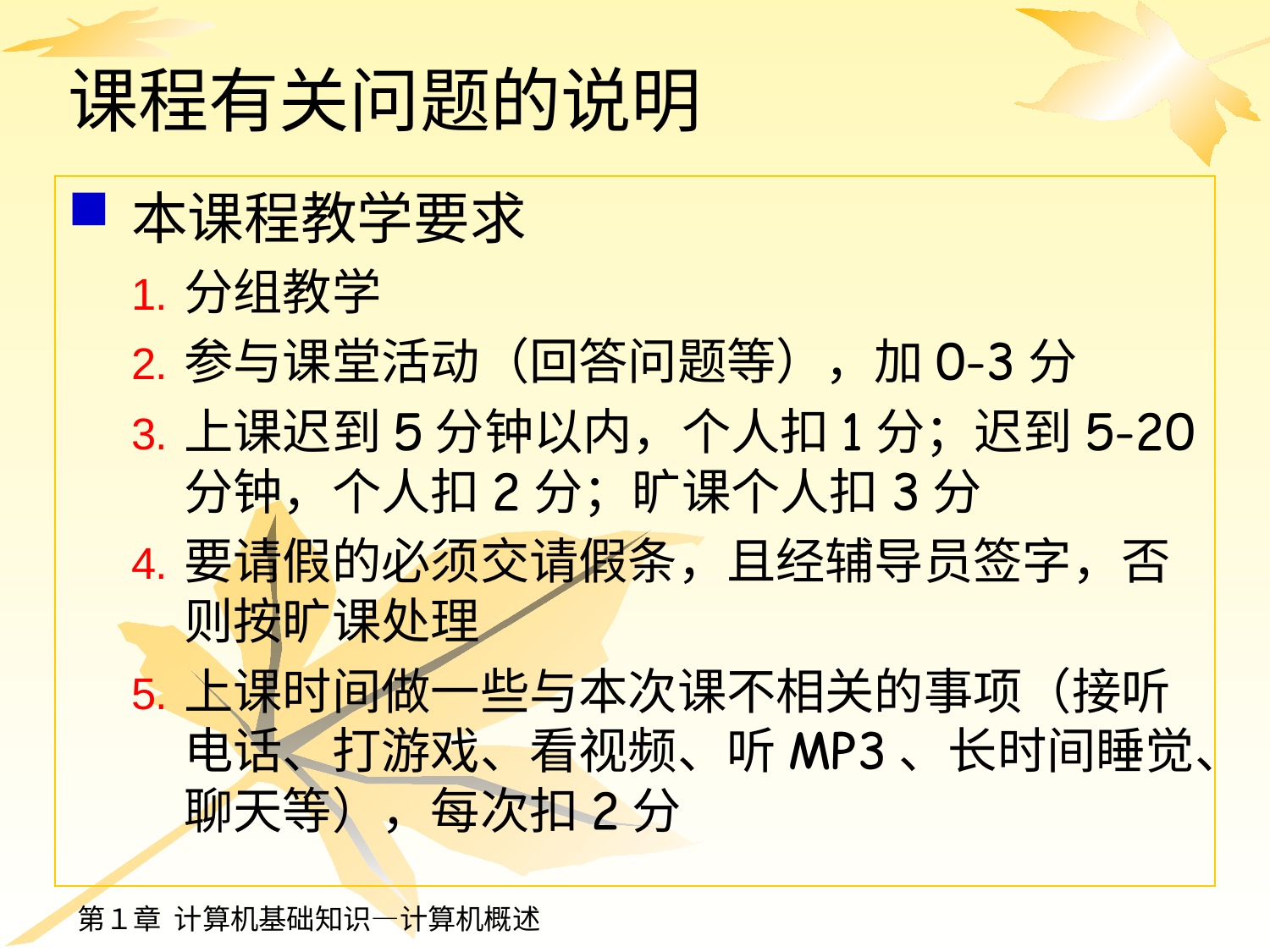

# 课程有关问题的说明
本课程教学要求
分组教学
参与课堂活动（回答问题等），加0-3分
上课迟到5分钟以内，个人扣1分；迟到5-20分钟，个人扣2分；旷课个人扣3分
要请假的必须交请假条，且经辅导员签字，否则按旷课处理
上课时间做一些与本次课不相关的事项（接听电话、打游戏、看视频、听MP3、长时间睡觉、聊天等），每次扣2分